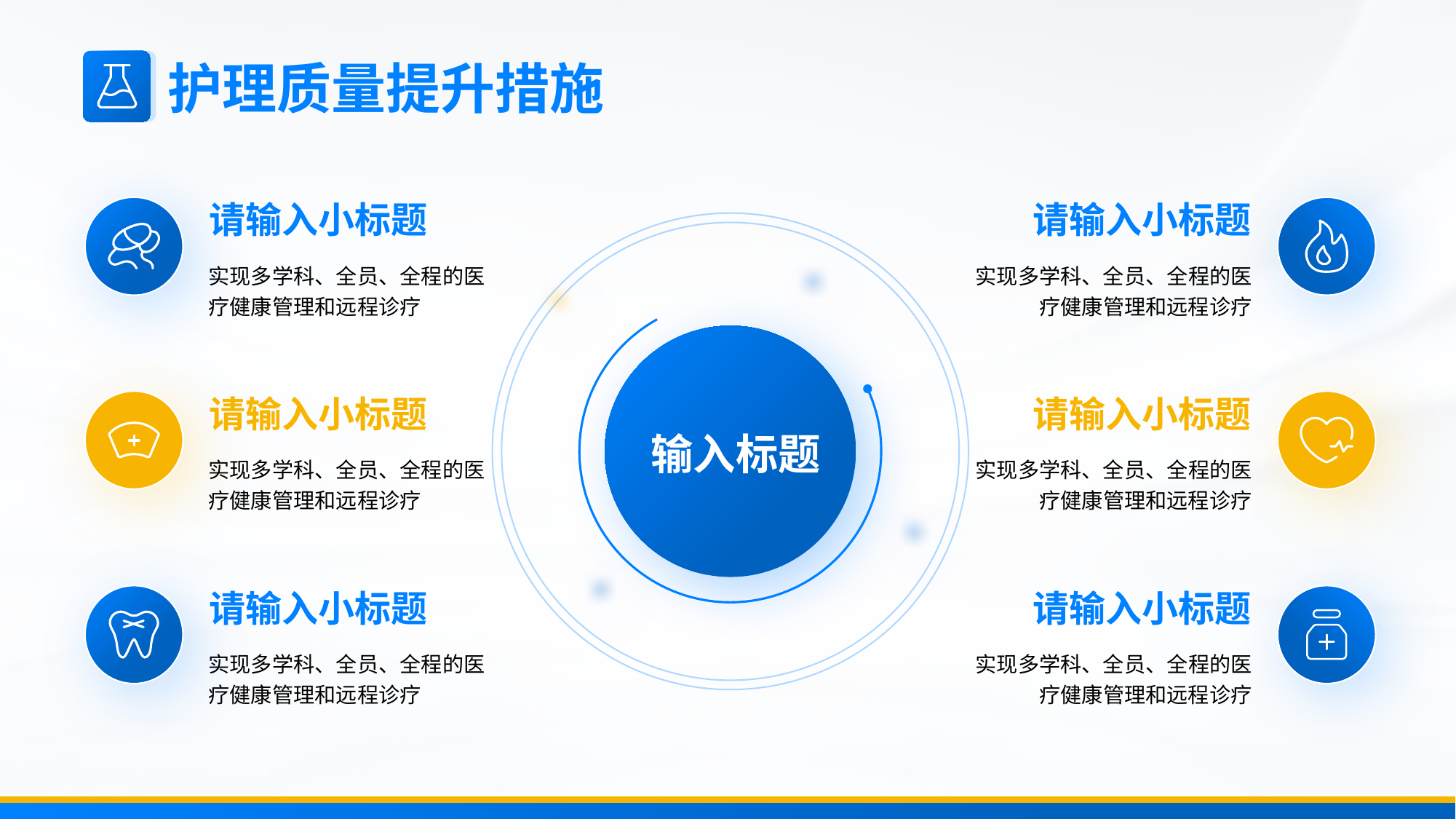

护理质量提升措施

请输入小标题
实现多学科、全员、全程的医疗健康管理和远程诊疗
请输入小标题
实现多学科、全员、全程的医疗健康管理和远程诊疗

输入标题

请输入小标题
实现多学科、全员、全程的医疗健康管理和远程诊疗
请输入小标题
实现多学科、全员、全程的医疗健康管理和远程诊疗

请输入小标题
实现多学科、全员、全程的医疗健康管理和远程诊疗
请输入小标题
实现多学科、全员、全程的医疗健康管理和远程诊疗